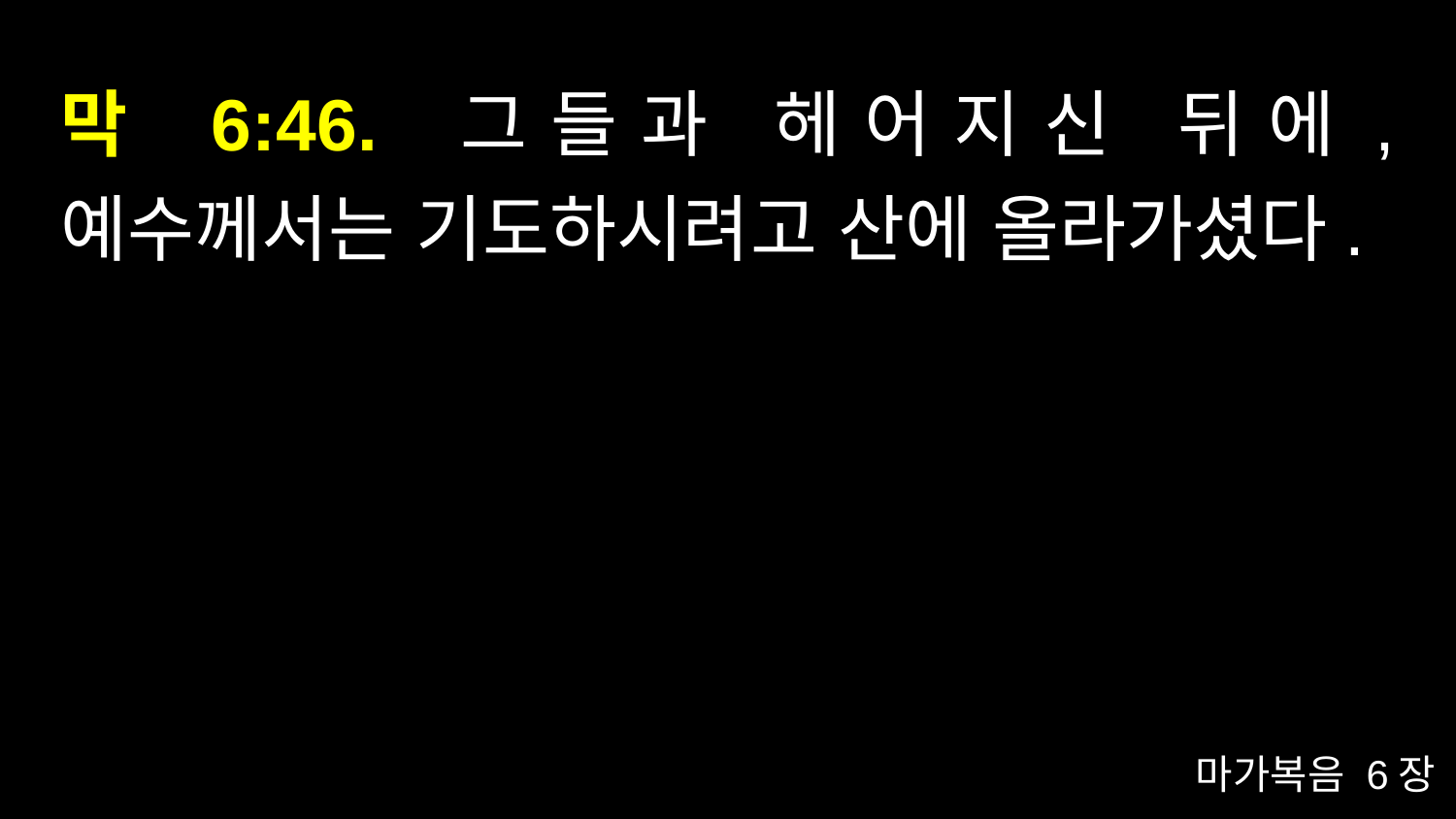

# 막 6:46. 그들과 헤어지신 뒤에, 예수께서는 기도하시려고 산에 올라가셨다.
마가복음 6장